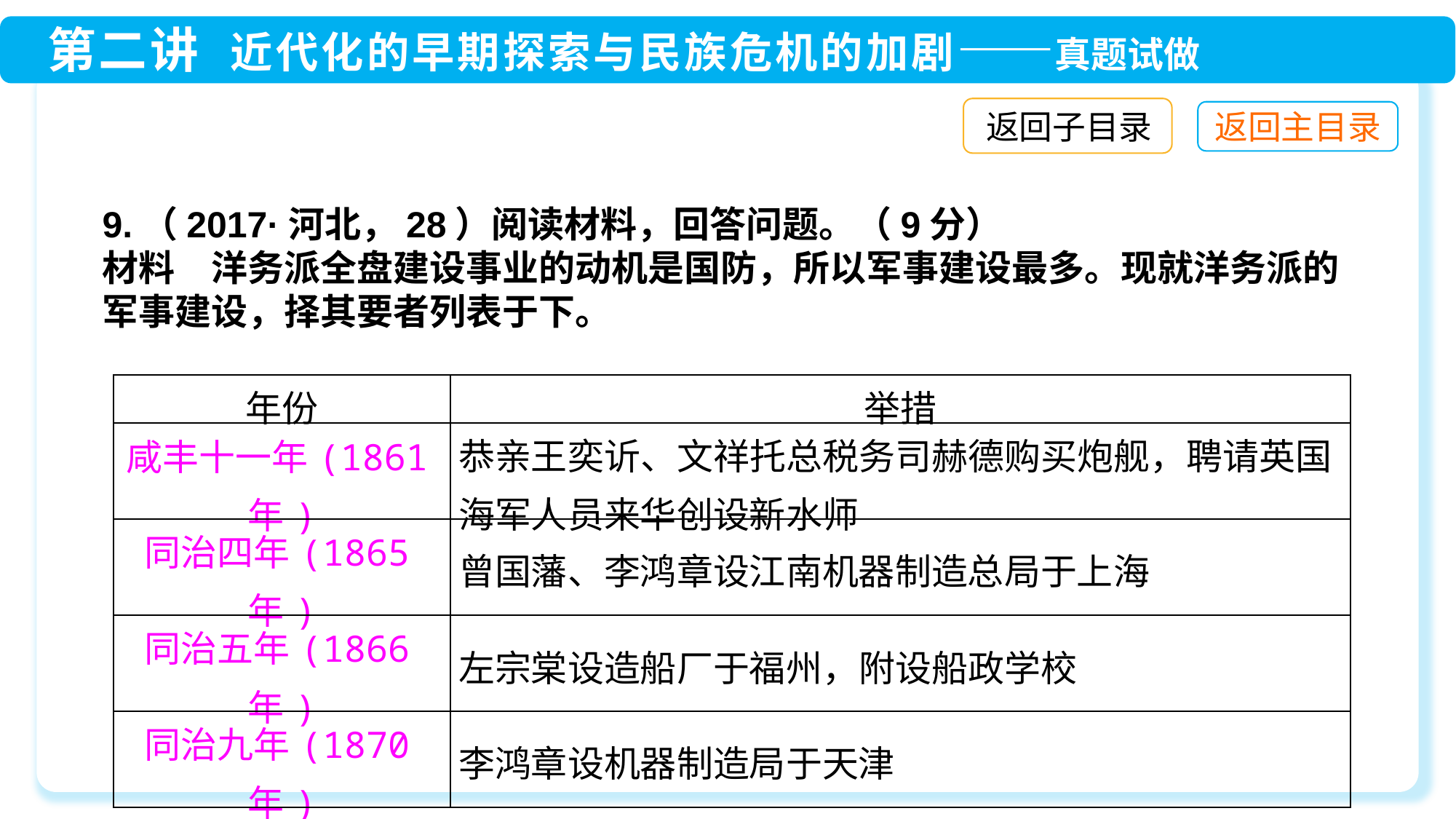

返回子目录
9.（2017·河北，28）阅读材料，回答问题。（9分）
材料　洋务派全盘建设事业的动机是国防，所以军事建设最多。现就洋务派的军事建设，择其要者列表于下。

| 年份 | 举措 |
| --- | --- |
| 咸丰十一年(1861年) | 恭亲王奕䜣、文祥托总税务司赫德购买炮舰，聘请英国海军人员来华创设新水师 |
| 同治四年(1865年) | 曾国藩、李鸿章设江南机器制造总局于上海 |
| 同治五年(1866年) | 左宗棠设造船厂于福州，附设船政学校 |
| 同治九年(1870年) | 李鸿章设机器制造局于天津 |